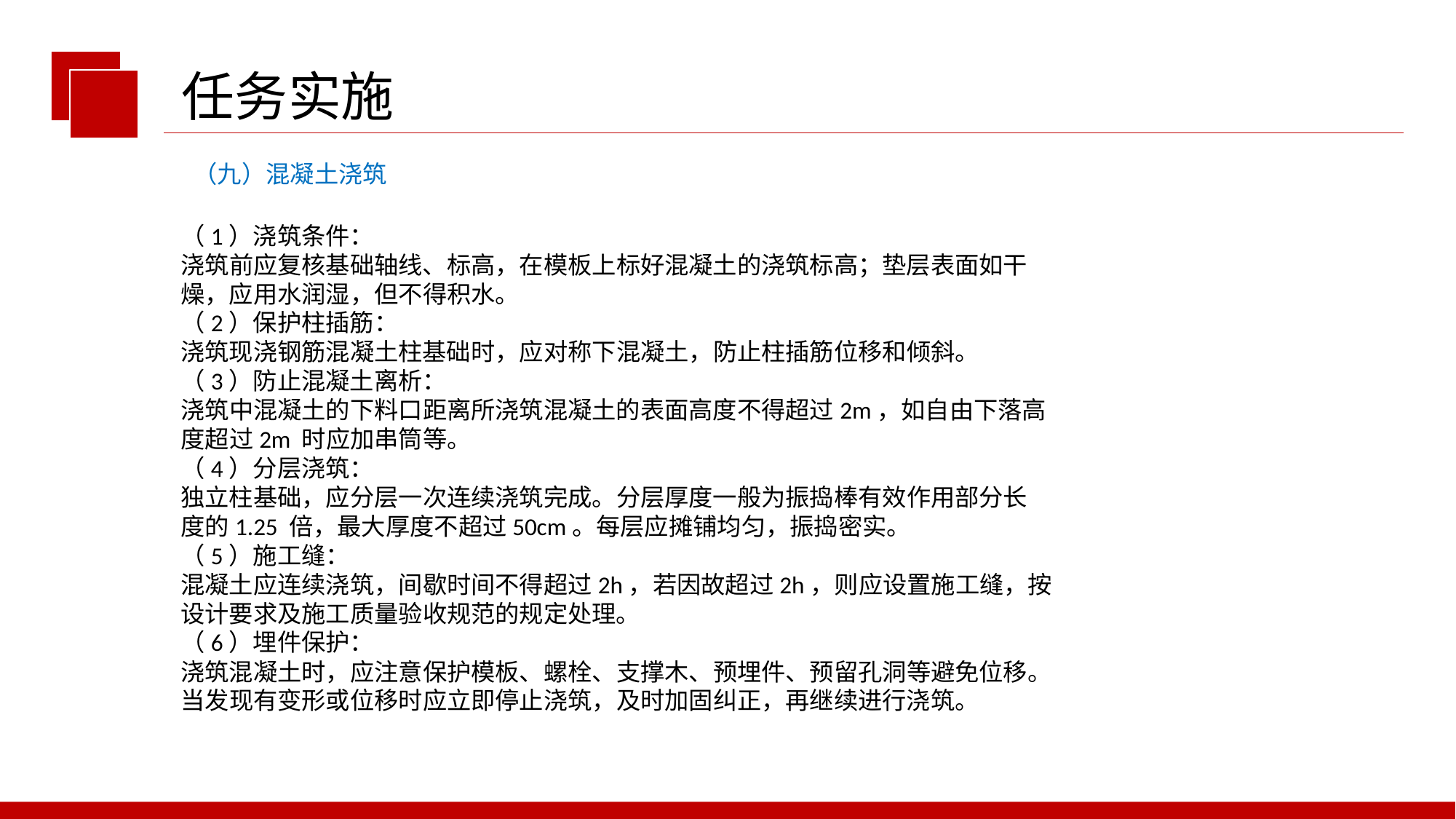

任务实施
（九）混凝土浇筑
（1）浇筑条件：
浇筑前应复核基础轴线、标高，在模板上标好混凝土的浇筑标高；垫层表面如干
燥，应用水润湿，但不得积水。
（2）保护柱插筋：
浇筑现浇钢筋混凝土柱基础时，应对称下混凝土，防止柱插筋位移和倾斜。
（3）防止混凝土离析：
浇筑中混凝土的下料口距离所浇筑混凝土的表面高度不得超过2m，如自由下落高
度超过2m 时应加串筒等。
（4）分层浇筑：
独立柱基础，应分层一次连续浇筑完成。分层厚度一般为振捣棒有效作用部分长
度的1.25 倍，最大厚度不超过50cm。每层应摊铺均匀，振捣密实。
（5）施工缝：
混凝土应连续浇筑，间歇时间不得超过2h，若因故超过2h，则应设置施工缝，按
设计要求及施工质量验收规范的规定处理。
（6）埋件保护：
浇筑混凝土时，应注意保护模板、螺栓、支撑木、预埋件、预留孔洞等避免位移。
当发现有变形或位移时应立即停止浇筑，及时加固纠正，再继续进行浇筑。